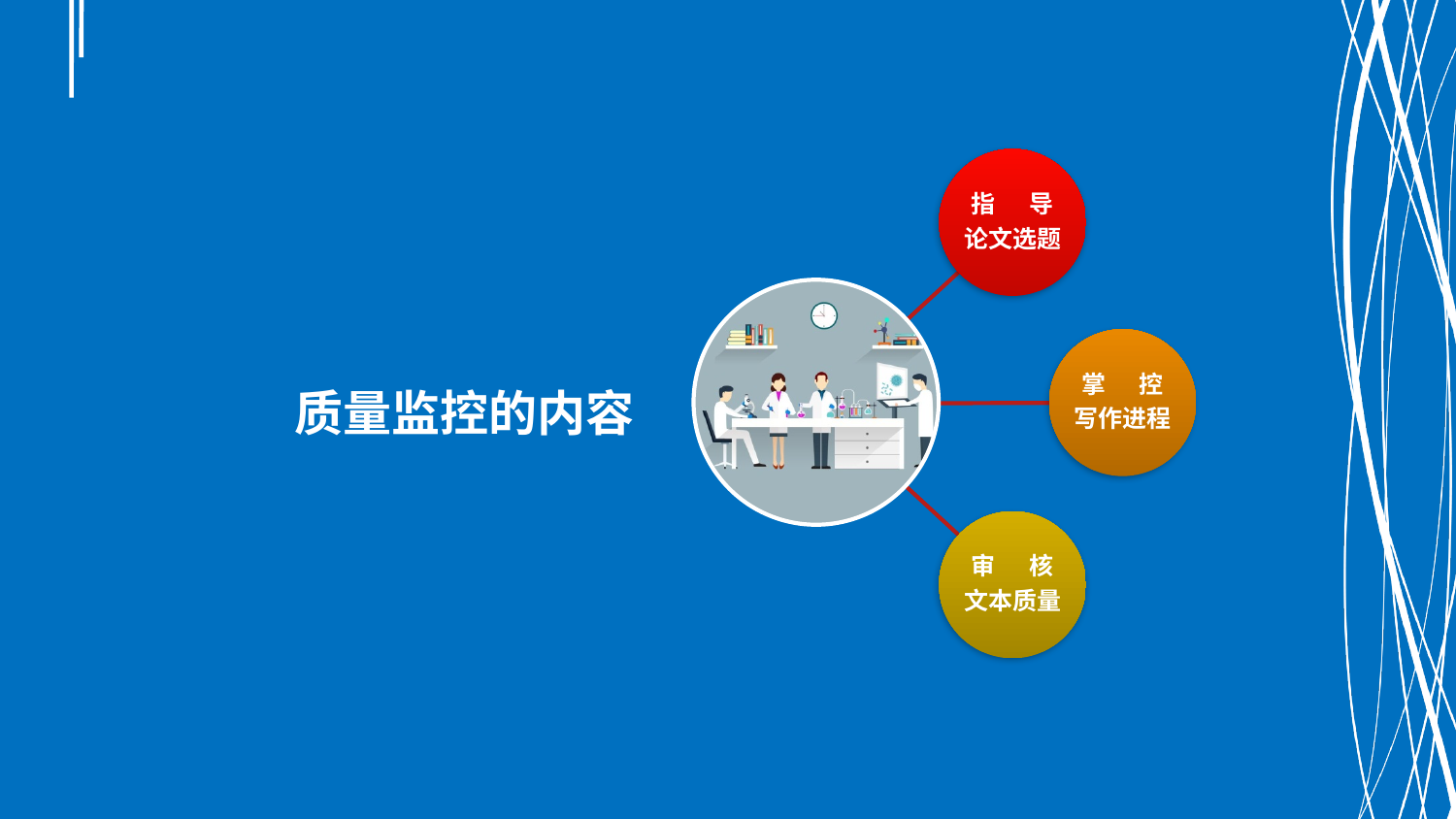

指      导
论文选题
掌      控
写作进程
审      核
文本质量

质量监控的内容